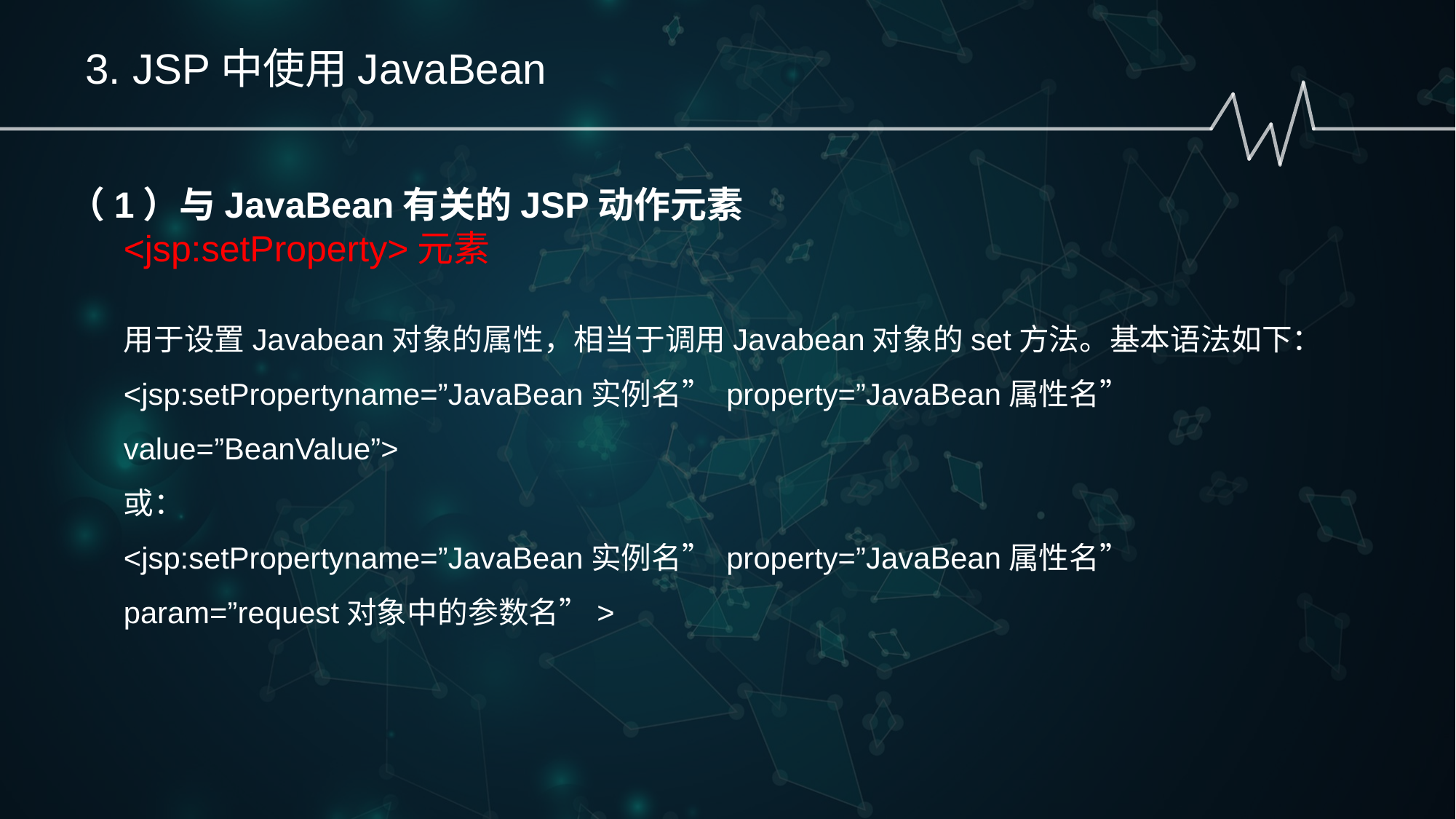

3. JSP中使用JavaBean
（1）与JavaBean有关的JSP动作元素
<jsp:setProperty>元素

用于设置Javabean对象的属性，相当于调用Javabean对象的set方法。基本语法如下：
<jsp:setPropertyname=”JavaBean实例名” property=”JavaBean属性名” value=”BeanValue”>
或：
<jsp:setPropertyname=”JavaBean实例名” property=”JavaBean属性名” param=”request对象中的参数名”>